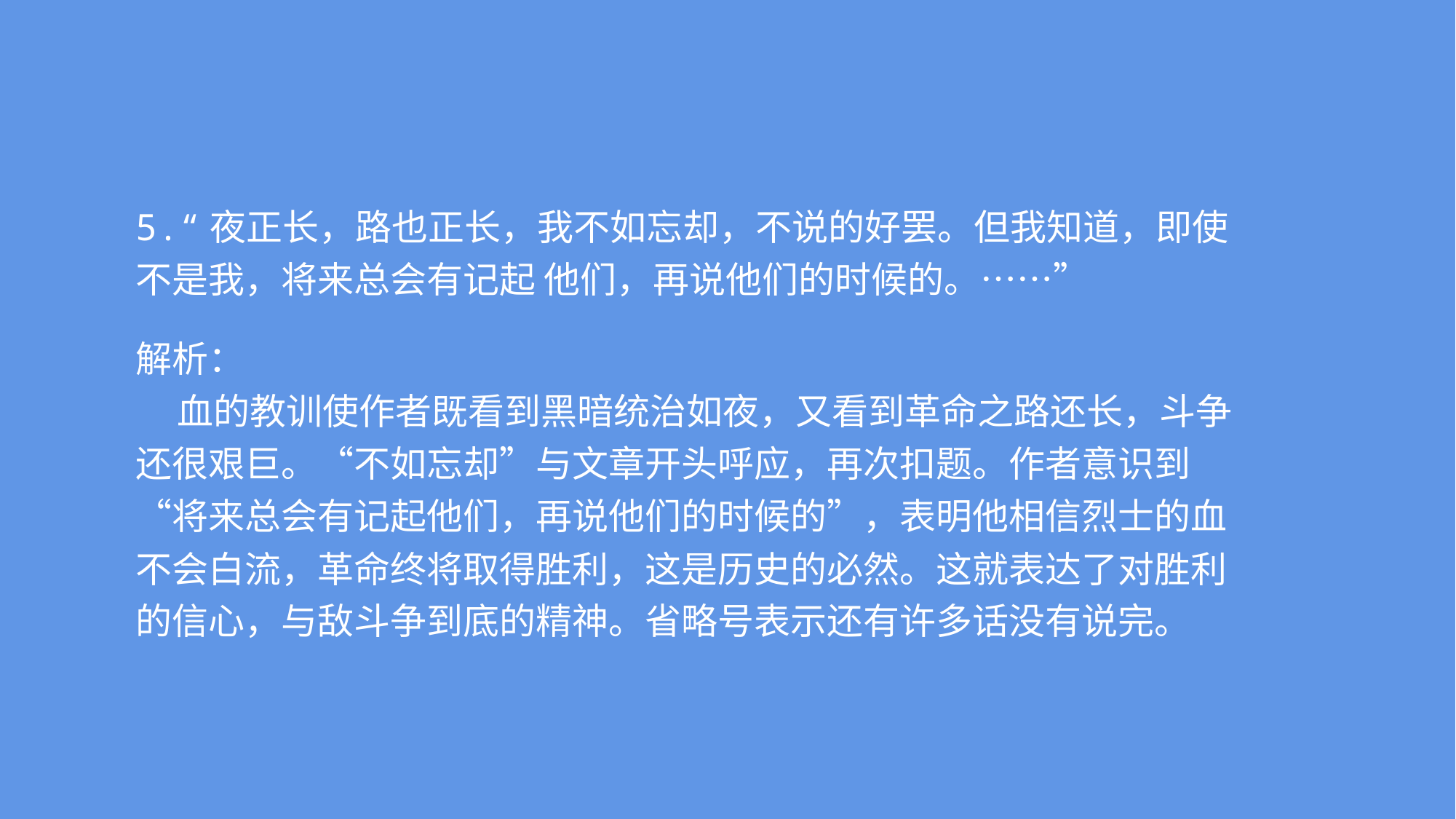

5.“夜正长，路也正长，我不如忘却，不说的好罢。但我知道，即使不是我，将来总会有记起 他们，再说他们的时候的。……”
解析：
    血的教训使作者既看到黑暗统治如夜，又看到革命之路还长，斗争还很艰巨。“不如忘却”与文章开头呼应，再次扣题。作者意识到“将来总会有记起他们，再说他们的时候的”，表明他相信烈士的血不会白流，革命终将取得胜利，这是历史的必然。这就表达了对胜利的信心，与敌斗争到底的精神。省略号表示还有许多话没有说完。